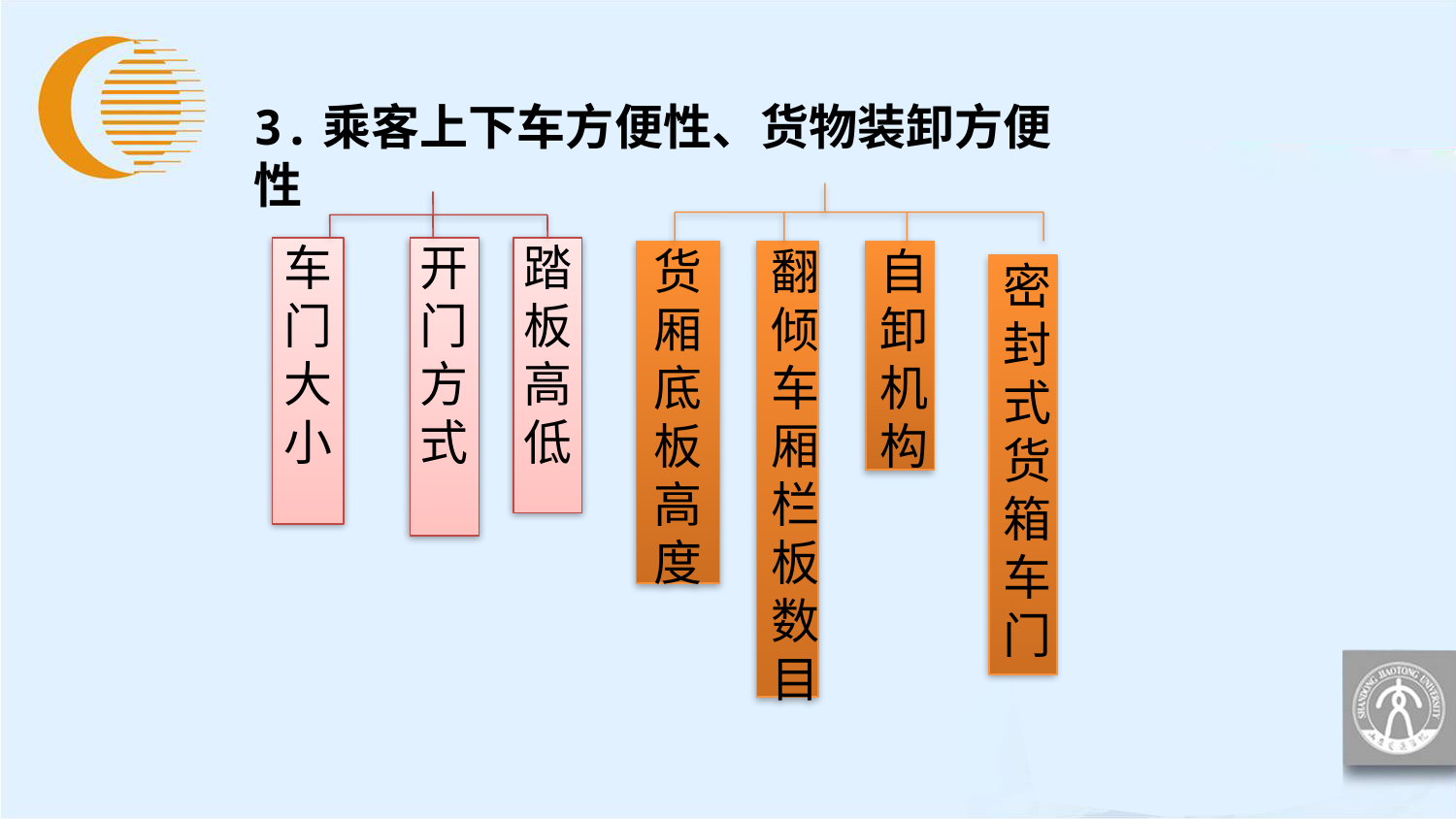

3.乘客上下车方便性、货物装卸方便性

货厢底
板
高度
翻倾车厢栏板
数目
自卸
机构
密封式货箱车门

车门
大
小
开门方式
踏板高
低